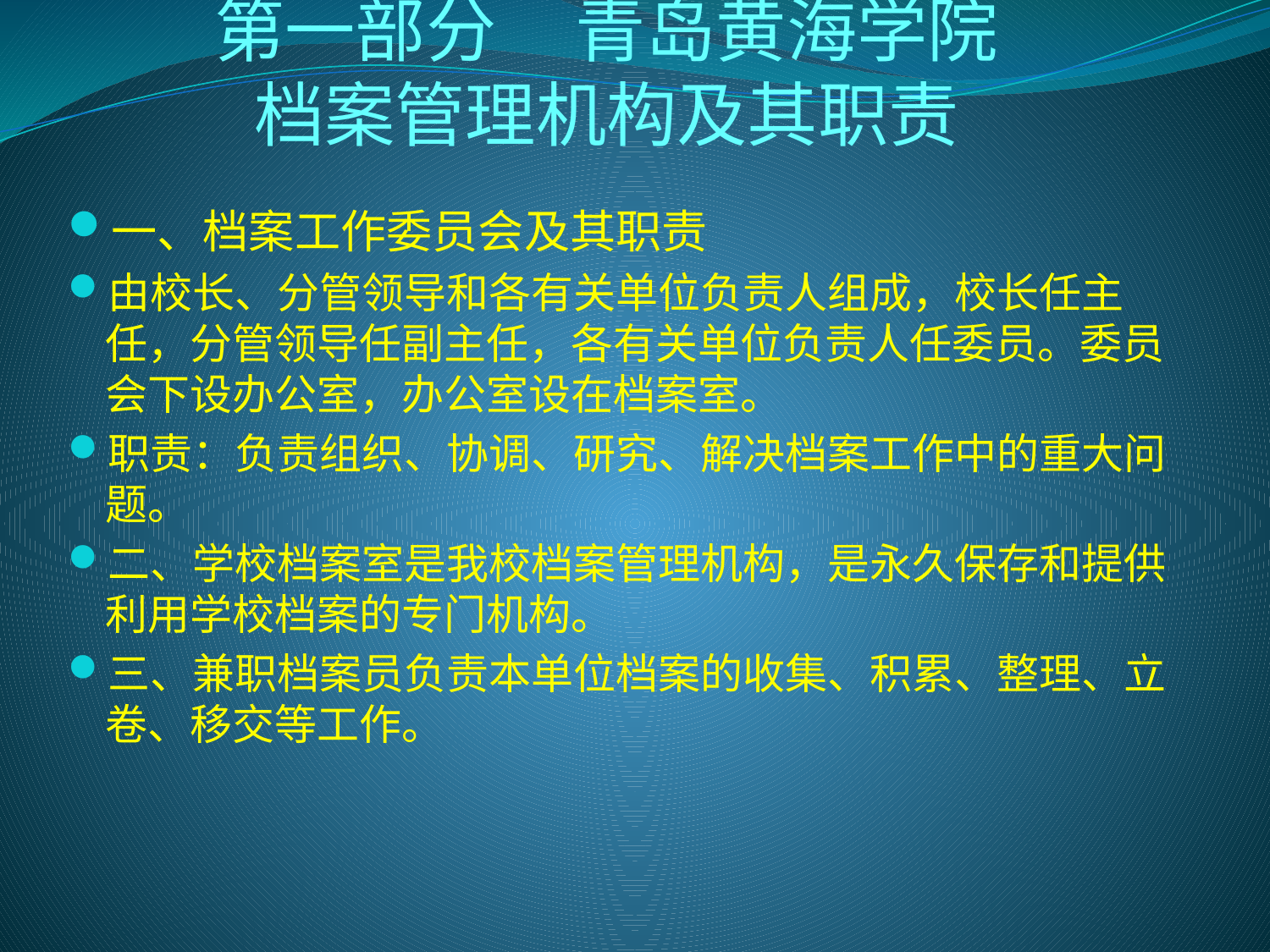

# 第一部分     青岛黄海学院档案管理机构及其职责
一、档案工作委员会及其职责
由校长、分管领导和各有关单位负责人组成，校长任主任，分管领导任副主任，各有关单位负责人任委员。委员会下设办公室，办公室设在档案室。
职责：负责组织、协调、研究、解决档案工作中的重大问题。
二、学校档案室是我校档案管理机构，是永久保存和提供利用学校档案的专门机构。
三、兼职档案员负责本单位档案的收集、积累、整理、立卷、移交等工作。